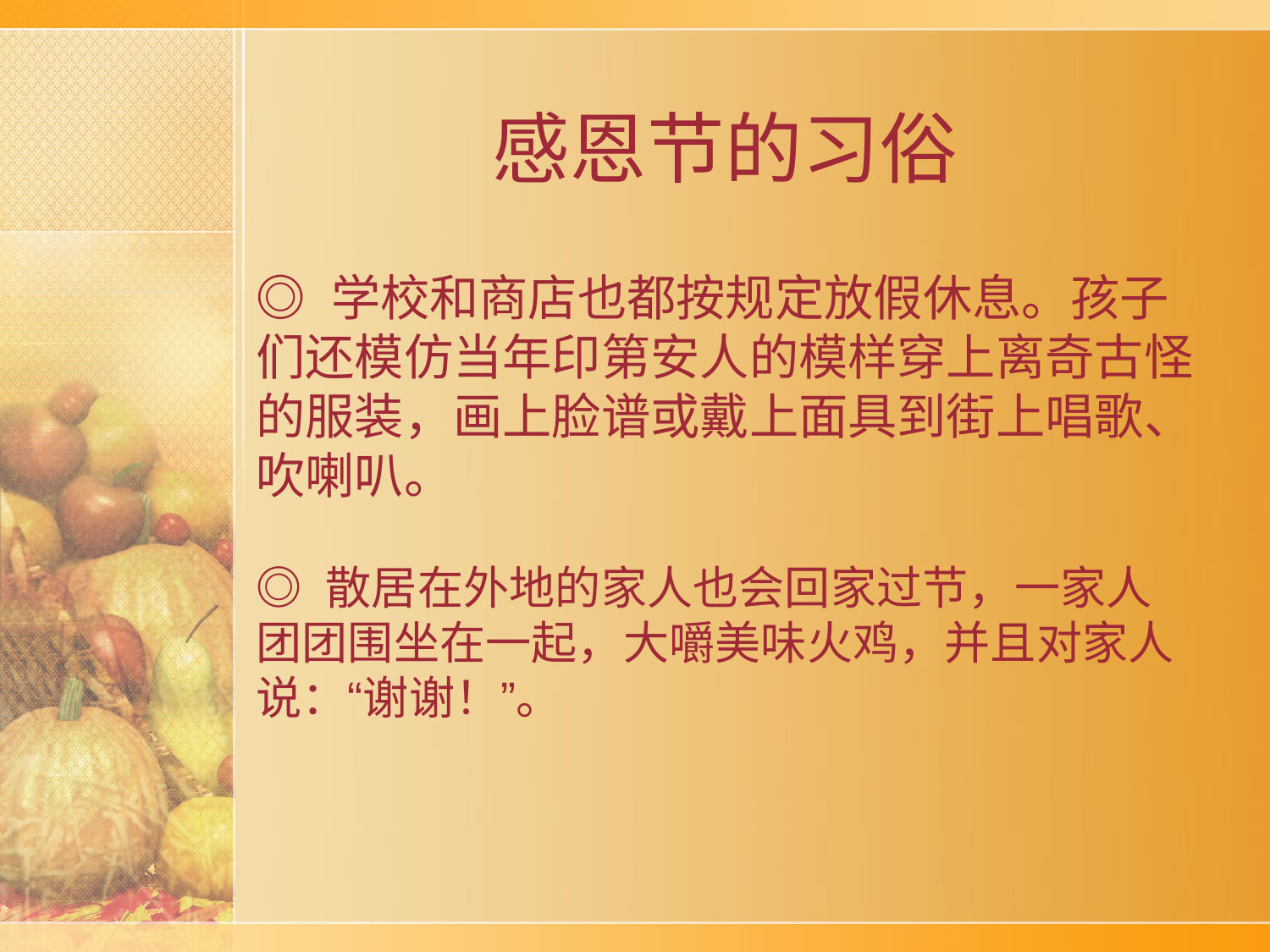

# 感恩节的习俗

◎ 学校和商店也都按规定放假休息。孩子们还模仿当年印第安人的模样穿上离奇古怪的服装，画上脸谱或戴上面具到街上唱歌、吹喇叭。

◎ 散居在外地的家人也会回家过节，一家人团团围坐在一起，大嚼美味火鸡，并且对家人说：“谢谢！”。